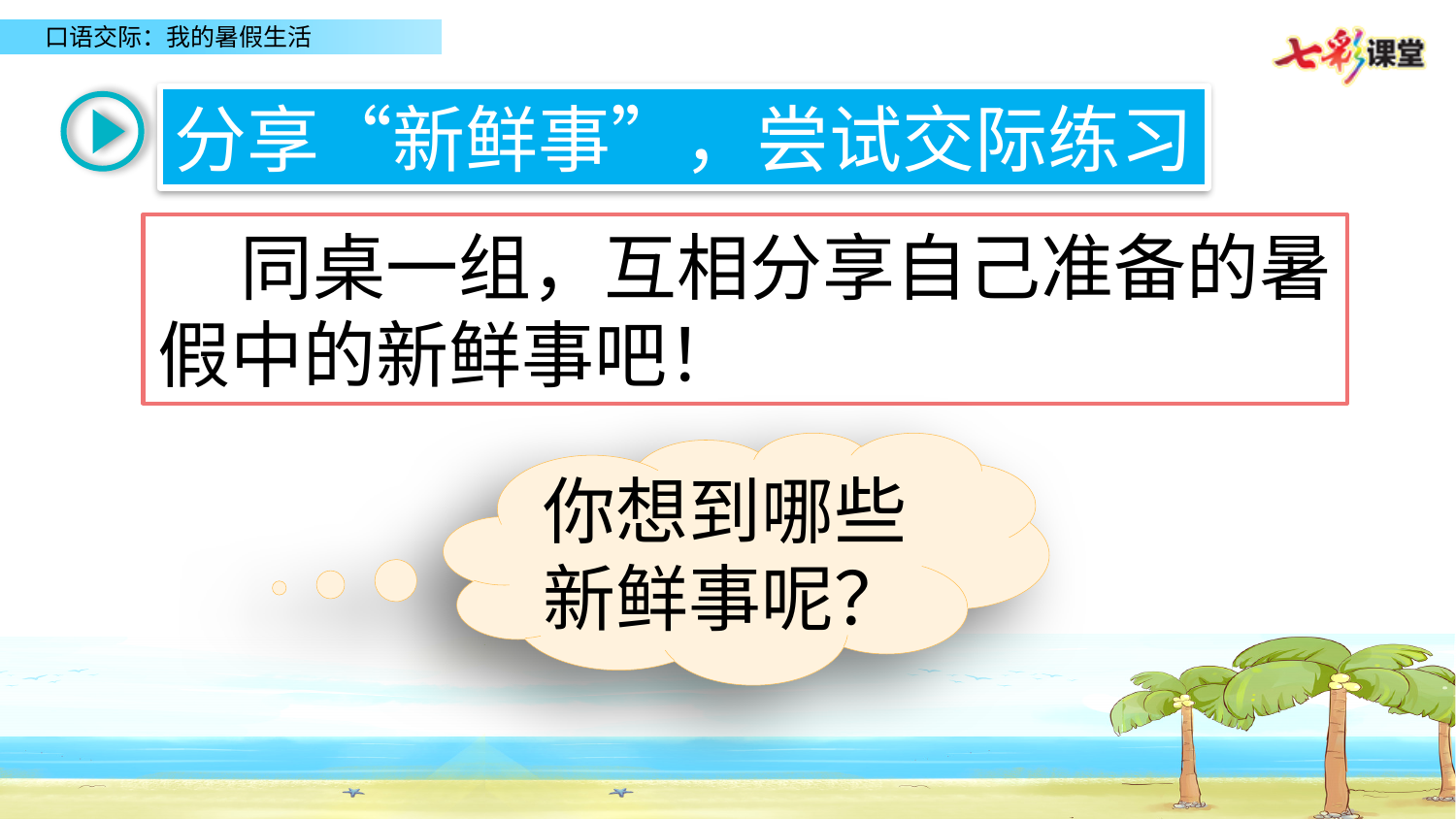

分享“新鲜事”，尝试交际练习

    同桌一组，互相分享自己准备的暑假中的新鲜事吧！
你想到哪些新鲜事呢？